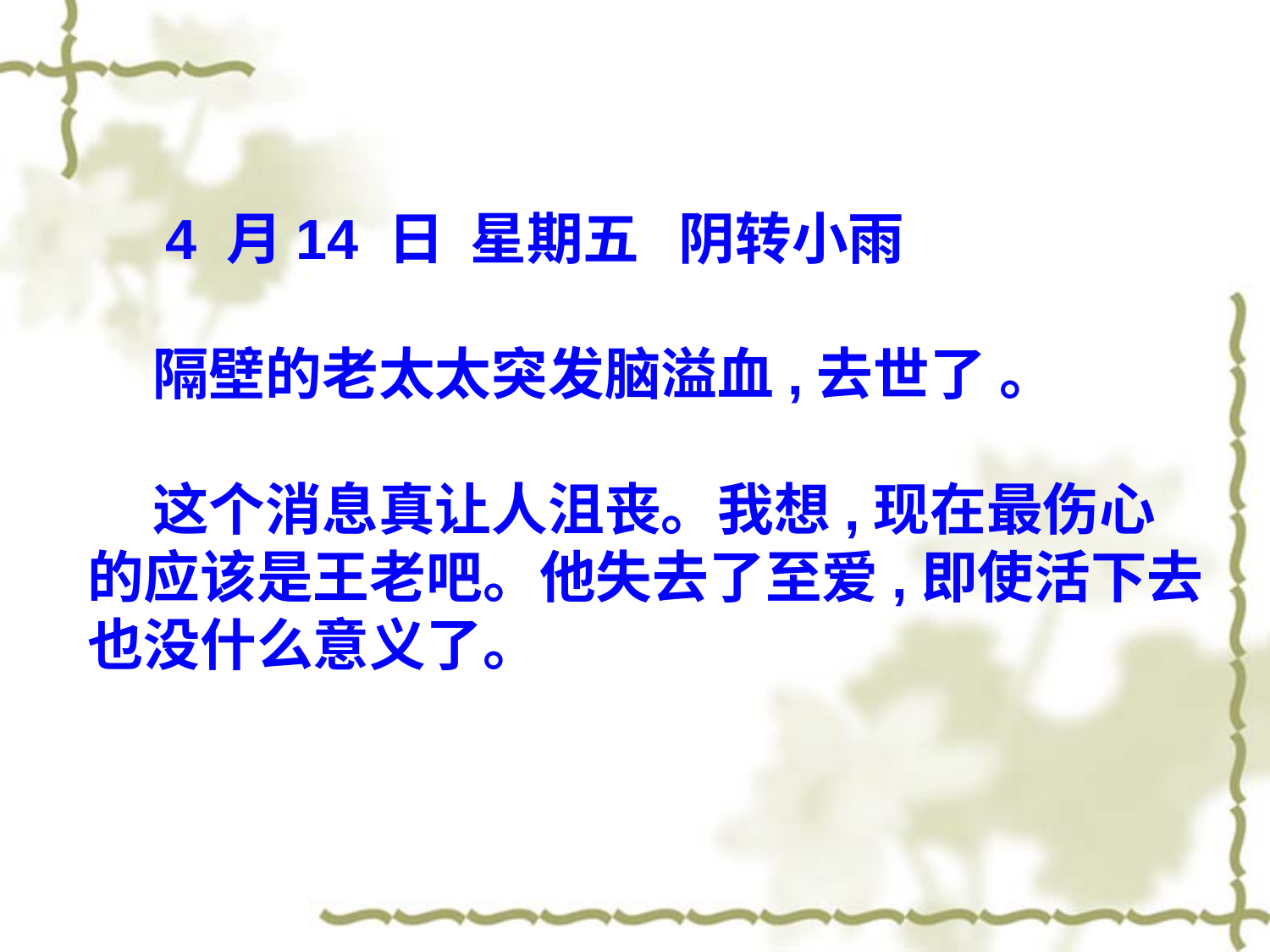

4 月14 日  星期五   阴转小雨

    隔壁的老太太突发脑溢血,去世了 。

    这个消息真让人沮丧。我想,现在最伤心的应该是王老吧。他失去了至爱,即使活下去也没什么意义了。

118